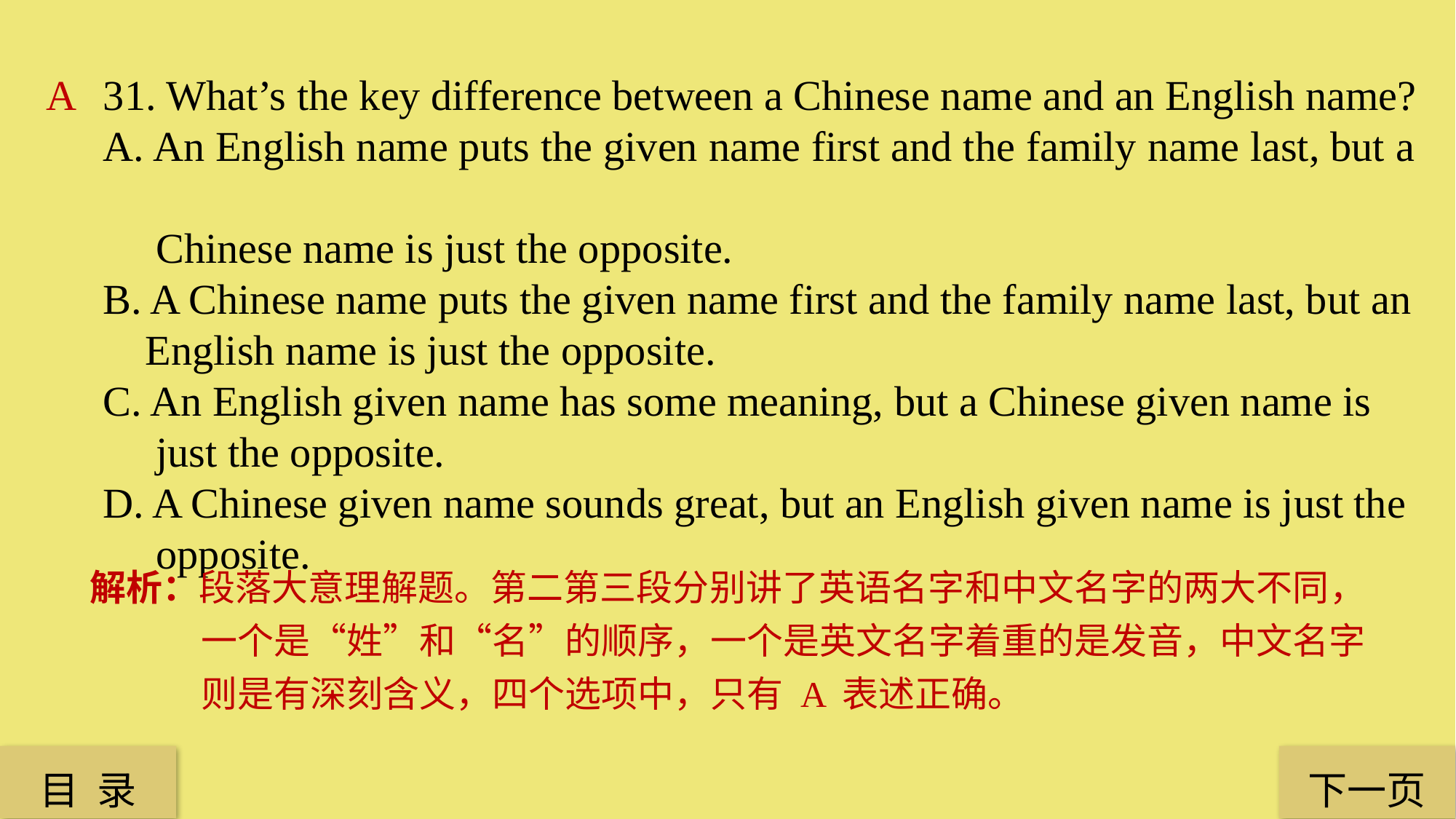

A
31. What’s the key difference between a Chinese name and an English name?
A. An English name puts the given name first and the family name last, but a
     Chinese name is just the opposite.
B. A Chinese name puts the given name first and the family name last, but an
    English name is just the opposite.
C. An English given name has some meaning, but a Chinese given name is
     just the opposite.
D. A Chinese given name sounds great, but an English given name is just the
     opposite.
解析：段落大意理解题。第二第三段分别讲了英语名字和中文名字的两大不同，一个是“姓”和“名”的顺序，一个是英文名字着重的是发音，中文名字则是有深刻含义，四个选项中，只有 A 表述正确。